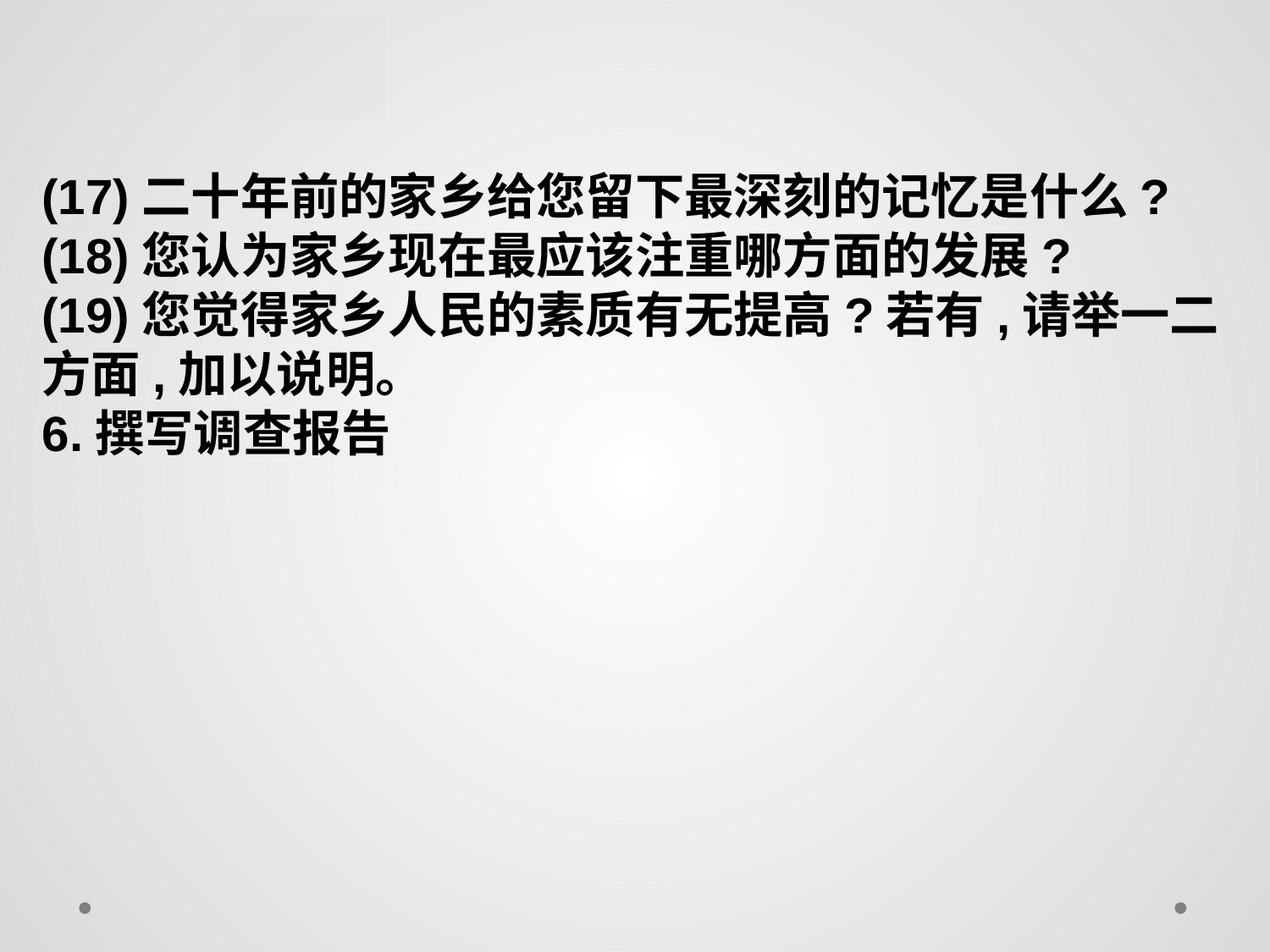

(17)二十年前的家乡给您留下最深刻的记忆是什么?
(18)您认为家乡现在最应该注重哪方面的发展?
(19)您觉得家乡人民的素质有无提高?若有,请举一二方面,加以说明。
6.撰写调查报告